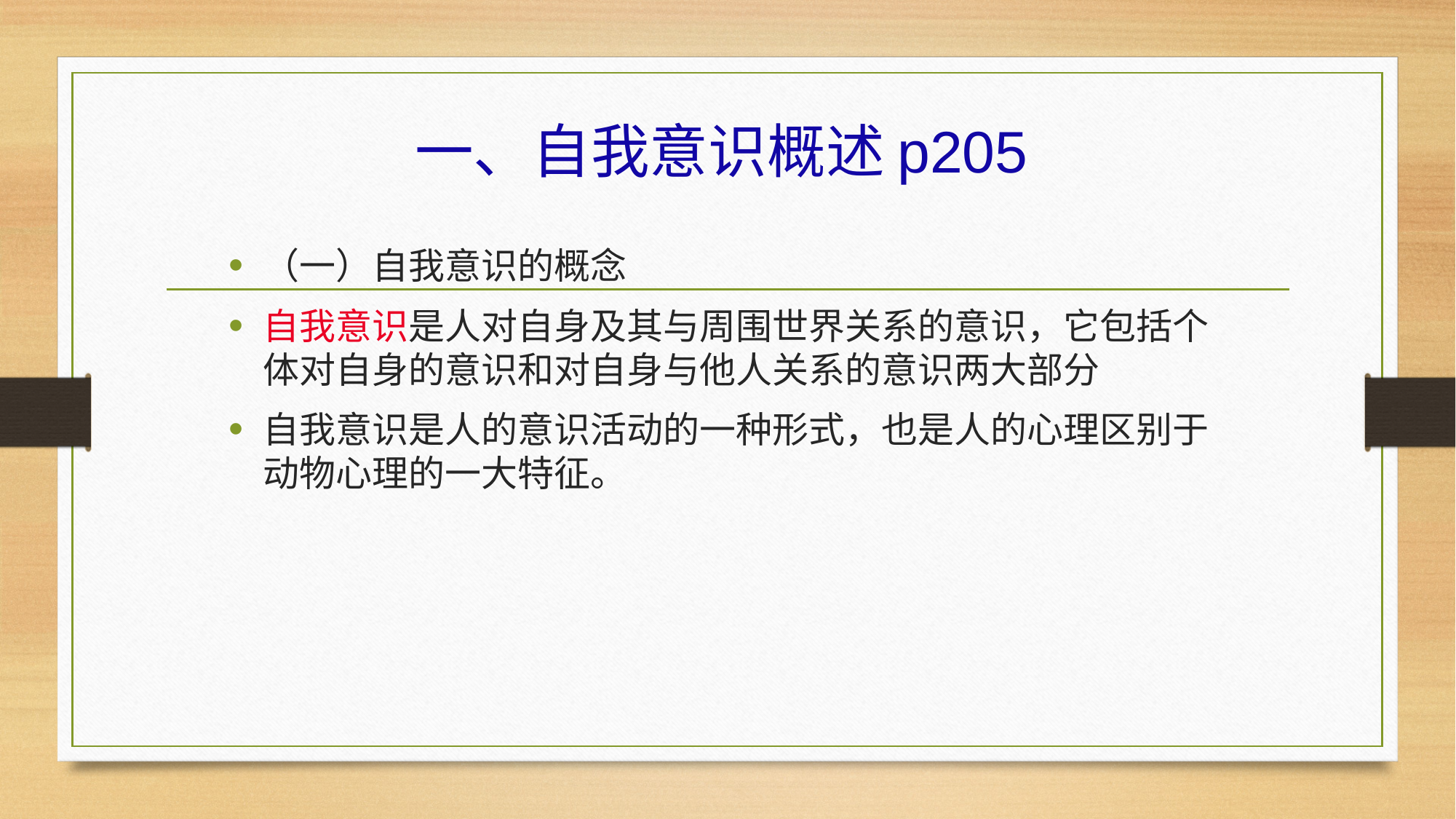

# 一、自我意识概述p205
（一）自我意识的概念
自我意识是人对自身及其与周围世界关系的意识，它包括个体对自身的意识和对自身与他人关系的意识两大部分
自我意识是人的意识活动的一种形式，也是人的心理区别于动物心理的一大特征。